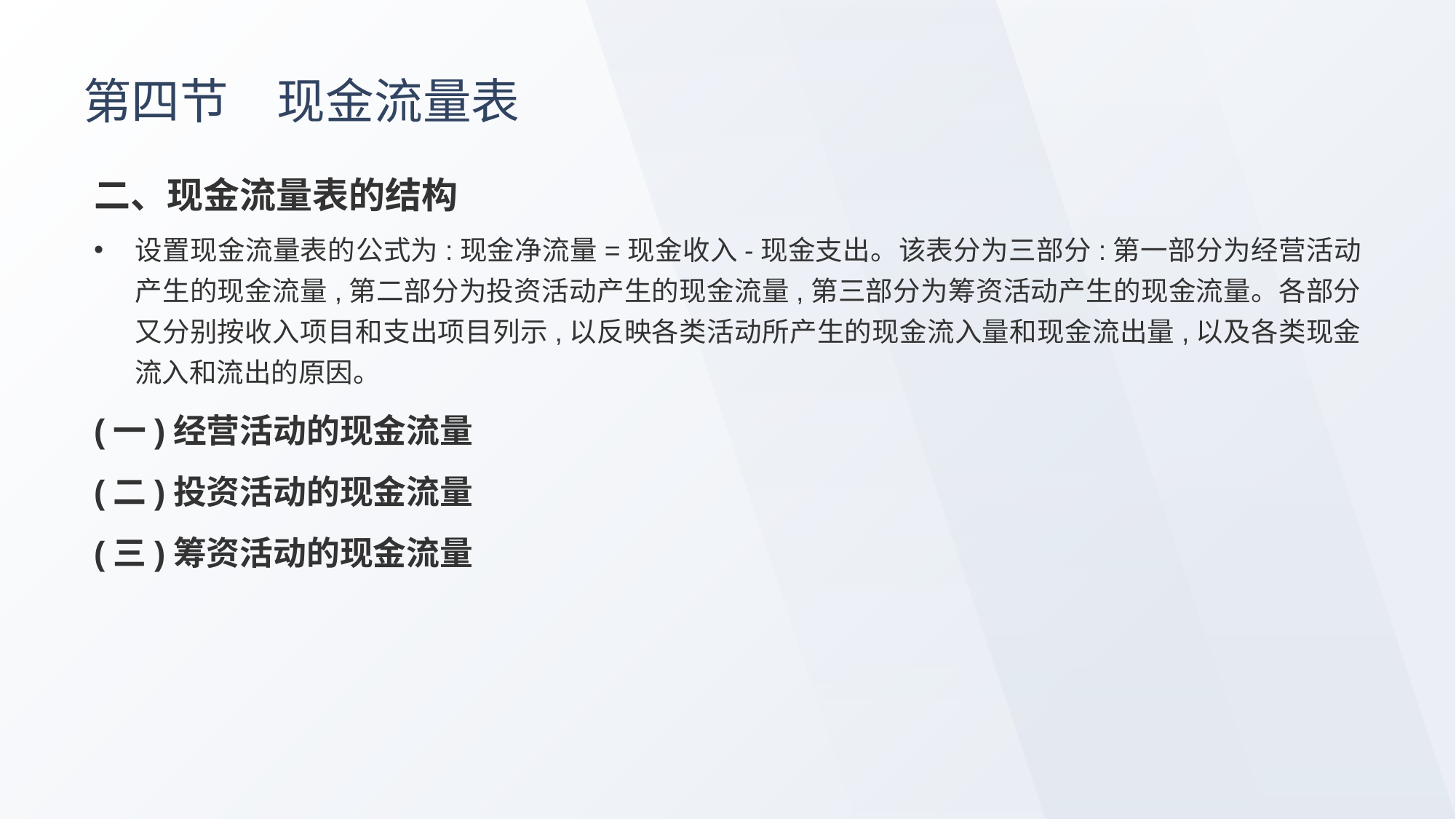

# 第四节　现金流量表
二、现金流量表的结构
设置现金流量表的公式为:现金净流量=现金收入-现金支出。该表分为三部分:第一部分为经营活动产生的现金流量,第二部分为投资活动产生的现金流量,第三部分为筹资活动产生的现金流量。各部分又分别按收入项目和支出项目列示,以反映各类活动所产生的现金流入量和现金流出量,以及各类现金流入和流出的原因。
(一)经营活动的现金流量
(二)投资活动的现金流量
(三)筹资活动的现金流量